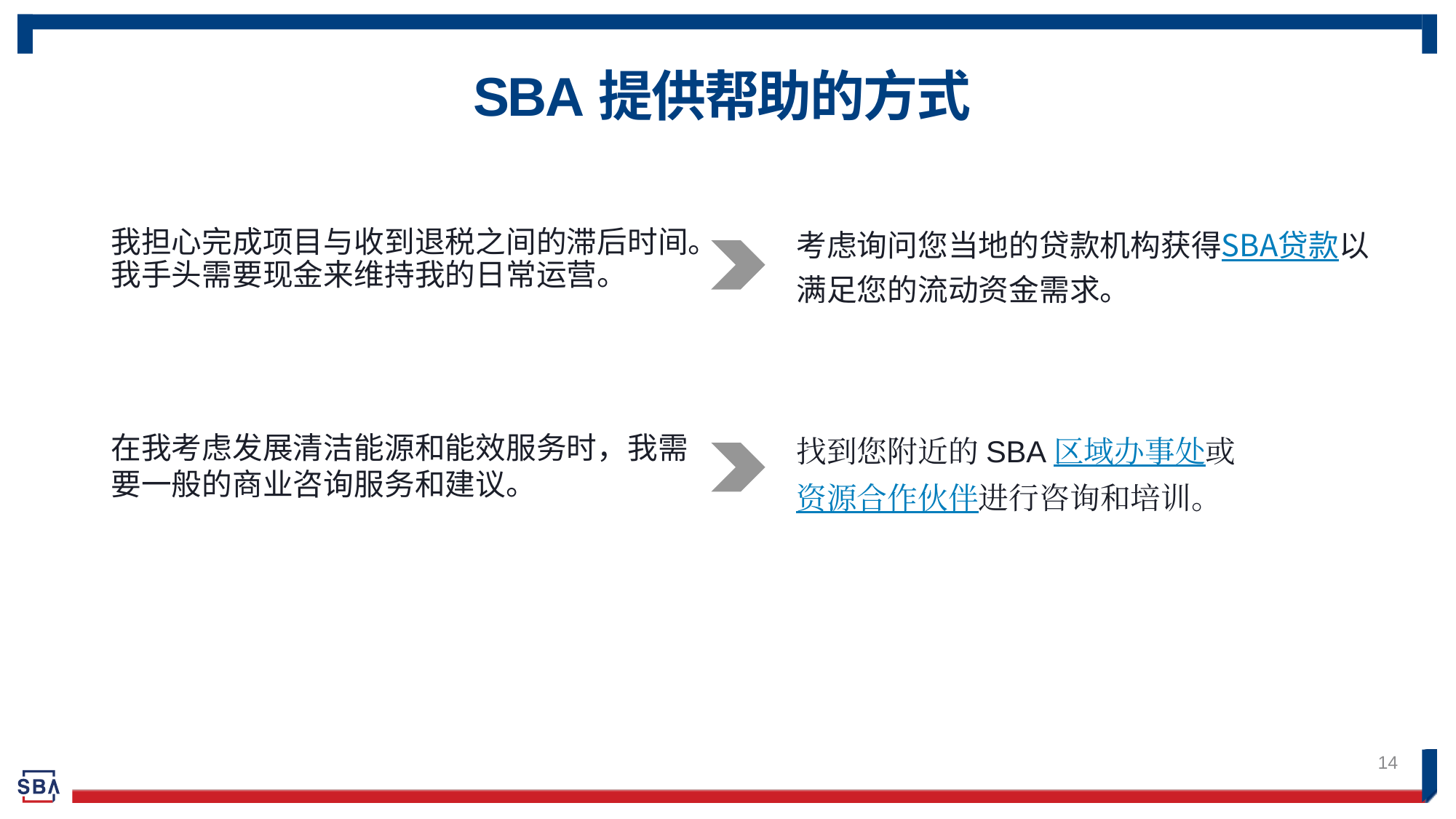

# SBA提供帮助的方式
我担心完成项目与收到退税之间的滞后时间。我手头需要现金来维持我的日常运营。
考虑询问您当地的贷款机构获得SBA贷款以满足您的流动资金需求。

在我考虑发展清洁能源和能效服务时，我需要一般的商业咨询服务和建议。
找到您附近的SBA区域办事处或资源合作伙伴进行咨询和培训。

14